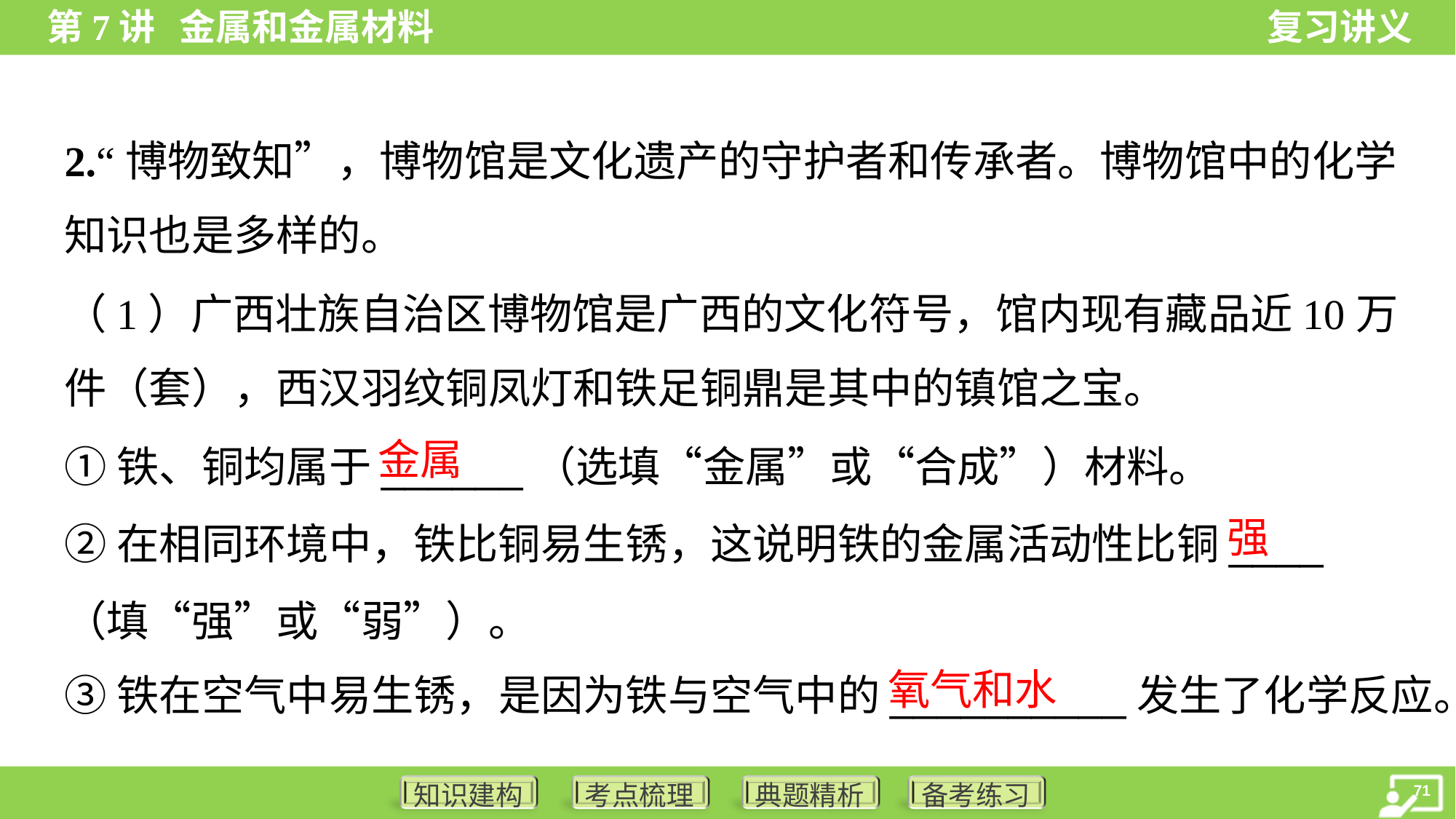

2.“博物致知”，博物馆是文化遗产的守护者和传承者。博物馆中的化学
知识也是多样的。
（1）广西壮族自治区博物馆是广西的文化符号，馆内现有藏品近10万
件（套），西汉羽纹铜凤灯和铁足铜鼎是其中的镇馆之宝。
金属
①铁、铜均属于______（选填“金属”或“合成”）材料。
②在相同环境中，铁比铜易生锈，这说明铁的金属活动性比铜____
（填“强”或“弱”）。
③铁在空气中易生锈，是因为铁与空气中的__________发生了化学反应。
强
氧气和水